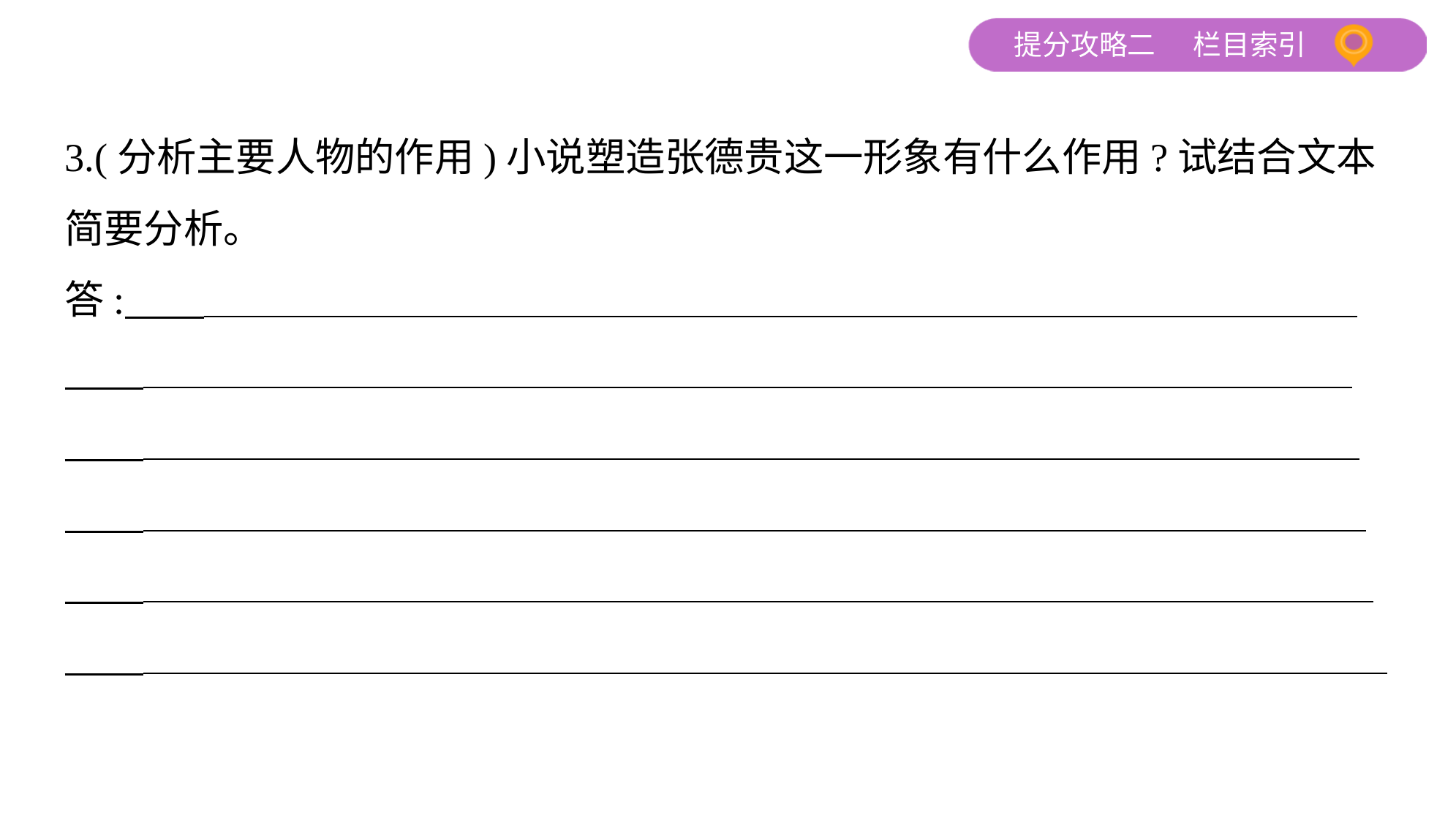

3.(分析主要人物的作用)小说塑造张德贵这一形象有什么作用?试结合文本
简要分析。
答: